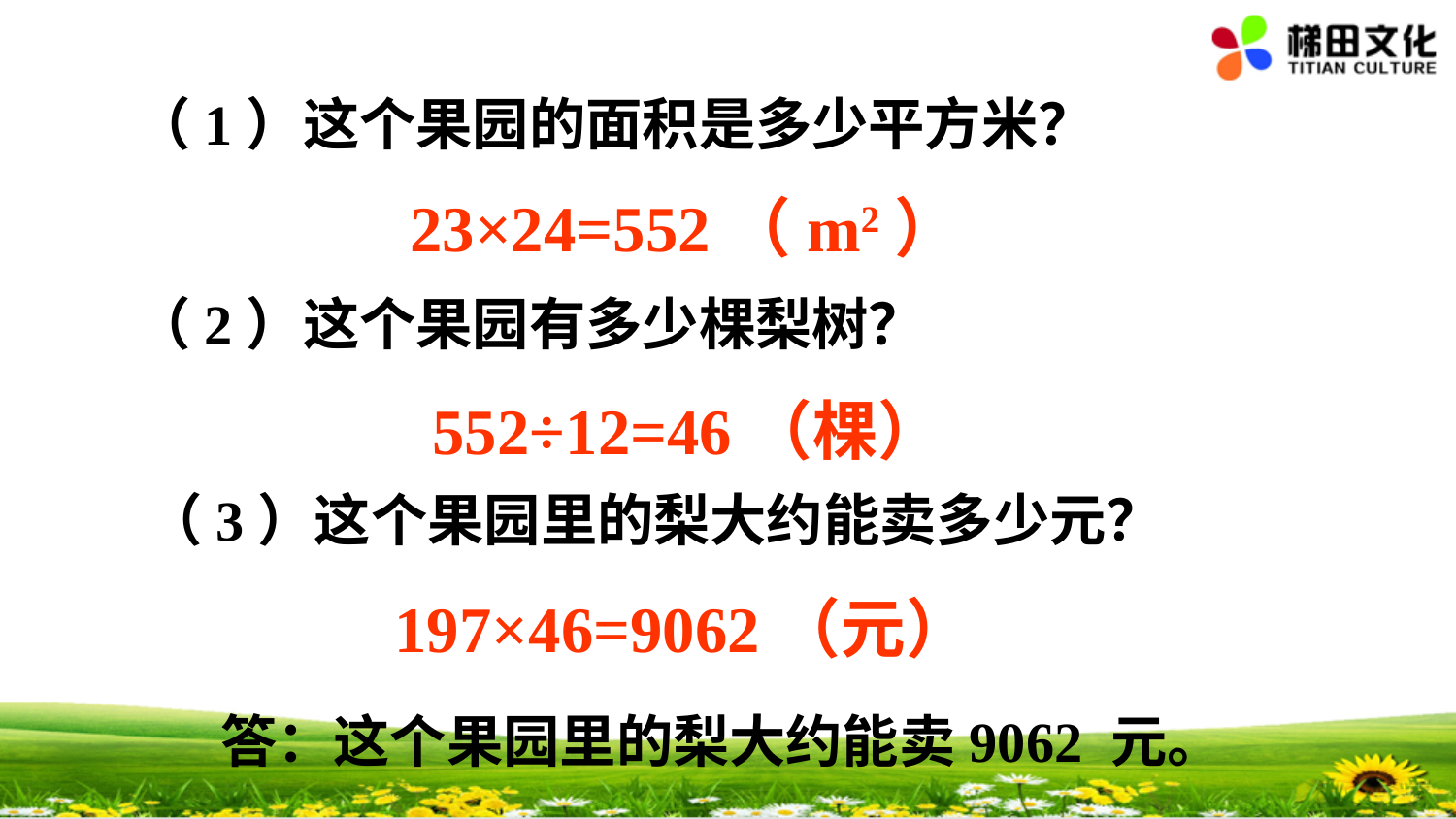

（1）这个果园的面积是多少平方米？

23×24=552（m2）
（2）这个果园有多少棵梨树？
552÷12=46（棵）
（3）这个果园里的梨大约能卖多少元？
197×46=9062（元）
答：这个果园里的梨大约能卖9062 元。